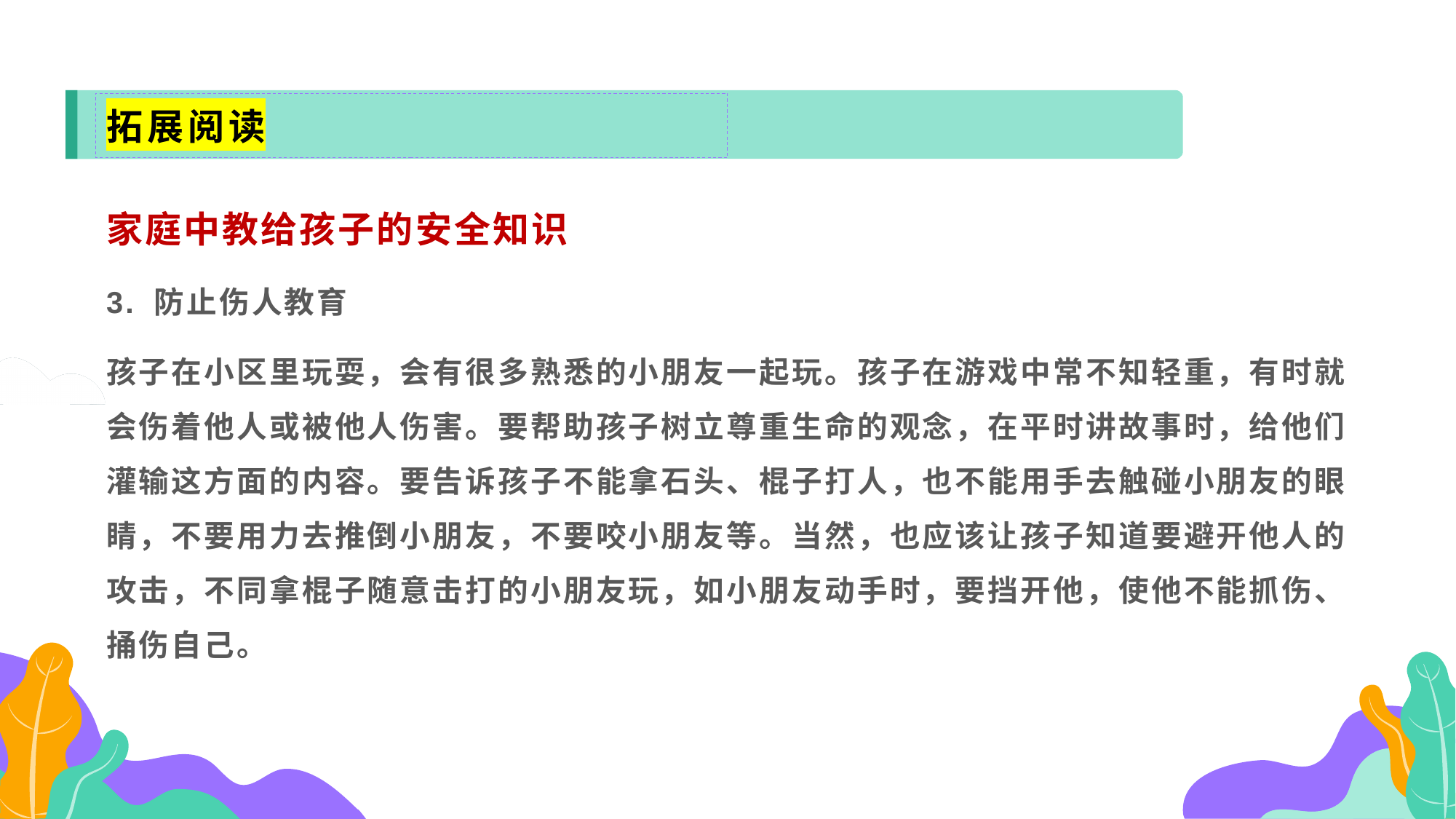

拓展阅读
家庭中教给孩子的安全知识
3. 防止伤人教育
孩子在小区里玩耍，会有很多熟悉的小朋友一起玩。孩子在游戏中常不知轻重，有时就会伤着他人或被他人伤害。要帮助孩子树立尊重生命的观念，在平时讲故事时，给他们灌输这方面的内容。要告诉孩子不能拿石头、棍子打人，也不能用手去触碰小朋友的眼睛，不要用力去推倒小朋友，不要咬小朋友等。当然，也应该让孩子知道要避开他人的攻击，不同拿棍子随意击打的小朋友玩，如小朋友动手时，要挡开他，使他不能抓伤、捅伤自己。